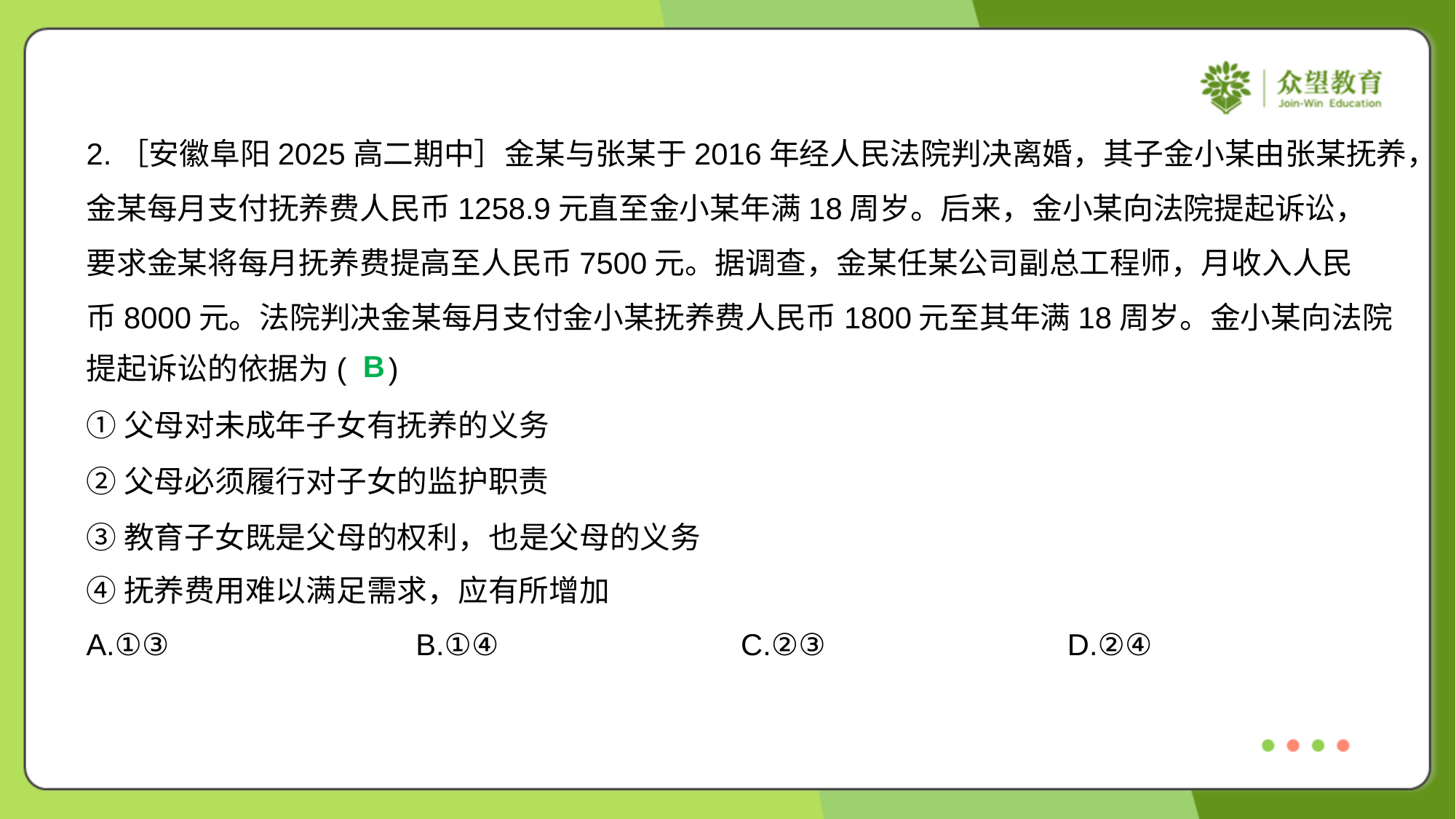

2.［安徽阜阳2025高二期中］金某与张某于2016年经人民法院判决离婚，其子金小某由张某抚养，
金某每月支付抚养费人民币1258.9元直至金小某年满18周岁。后来，金小某向法院提起诉讼，
要求金某将每月抚养费提高至人民币7500元。据调查，金某任某公司副总工程师，月收入人民
币8000元。法院判决金某每月支付金小某抚养费人民币1800元至其年满18周岁。金小某向法院
提起诉讼的依据为(     )
B
①父母对未成年子女有抚养的义务
②父母必须履行对子女的监护职责
③教育子女既是父母的权利，也是父母的义务
④抚养费用难以满足需求，应有所增加
A.①③	B.①④	C.②③	D.②④